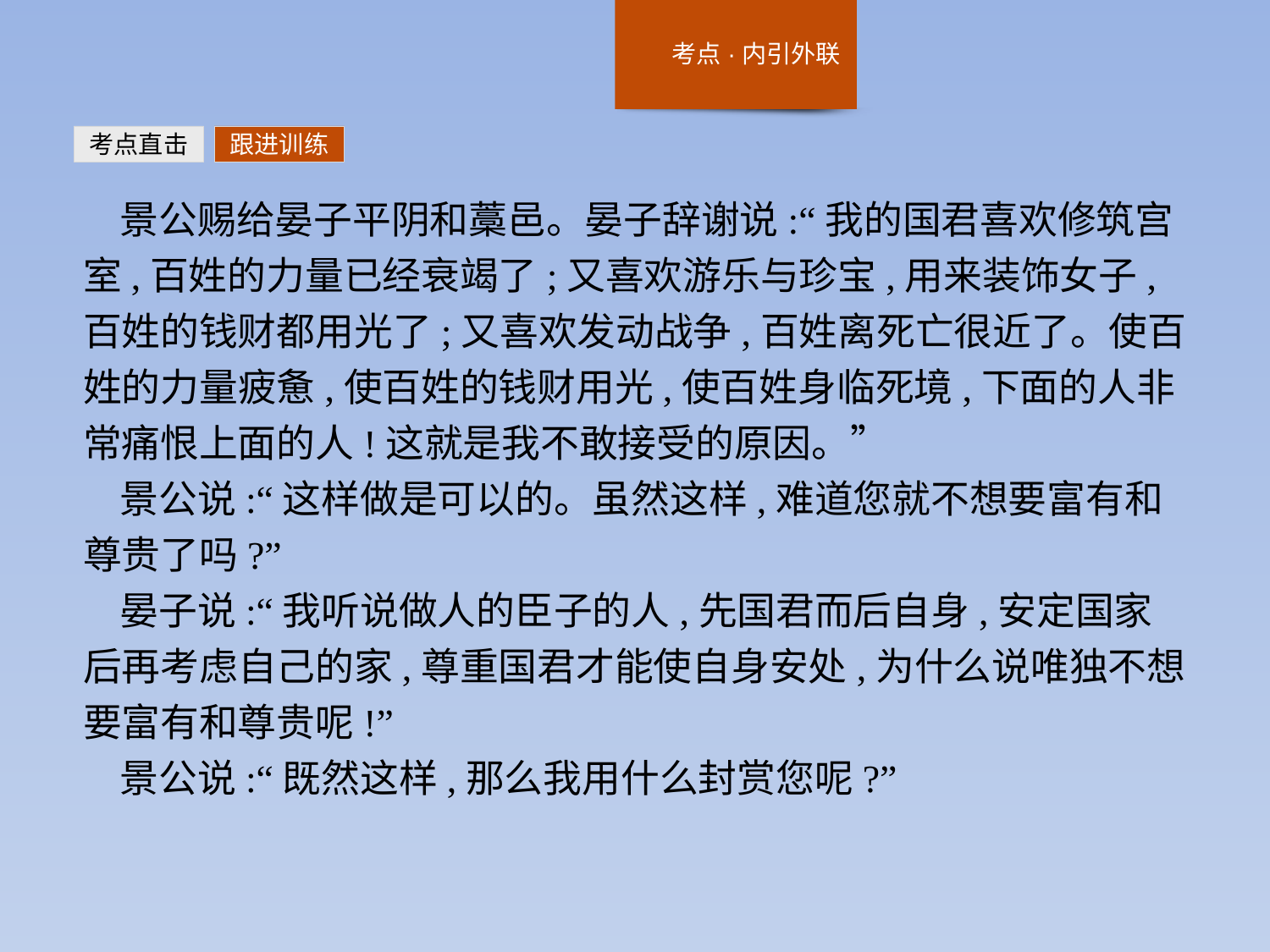

考点直击
跟进训练
景公赐给晏子平阴和藁邑。晏子辞谢说:“我的国君喜欢修筑宫室,百姓的力量已经衰竭了;又喜欢游乐与珍宝,用来装饰女子,百姓的钱财都用光了;又喜欢发动战争,百姓离死亡很近了。使百姓的力量疲惫,使百姓的钱财用光,使百姓身临死境,下面的人非常痛恨上面的人!这就是我不敢接受的原因。”
景公说:“这样做是可以的。虽然这样,难道您就不想要富有和尊贵了吗?”
晏子说:“我听说做人的臣子的人,先国君而后自身,安定国家后再考虑自己的家,尊重国君才能使自身安处,为什么说唯独不想要富有和尊贵呢!”
景公说:“既然这样,那么我用什么封赏您呢?”